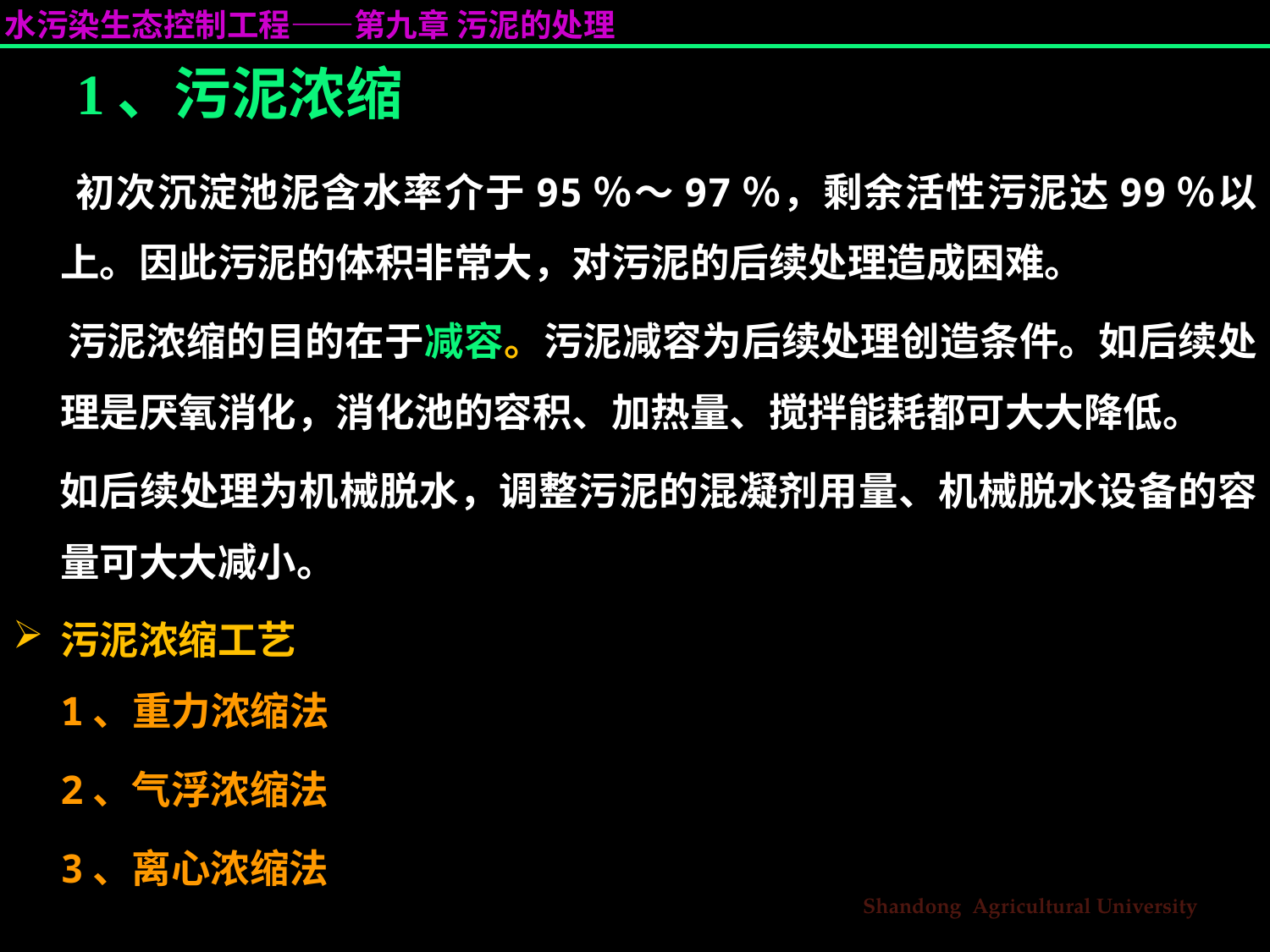

# 1、污泥浓缩
     初次沉淀池泥含水率介于95％～97％，剩余活性污泥达99％以上。因此污泥的体积非常大，对污泥的后续处理造成困难。
     污泥浓缩的目的在于减容。污泥减容为后续处理创造条件。如后续处理是厌氧消化，消化池的容积、加热量、搅拌能耗都可大大降低。
    如后续处理为机械脱水，调整污泥的混凝剂用量、机械脱水设备的容量可大大减小。
污泥浓缩工艺
1、重力浓缩法
  2、气浮浓缩法
  3、离心浓缩法